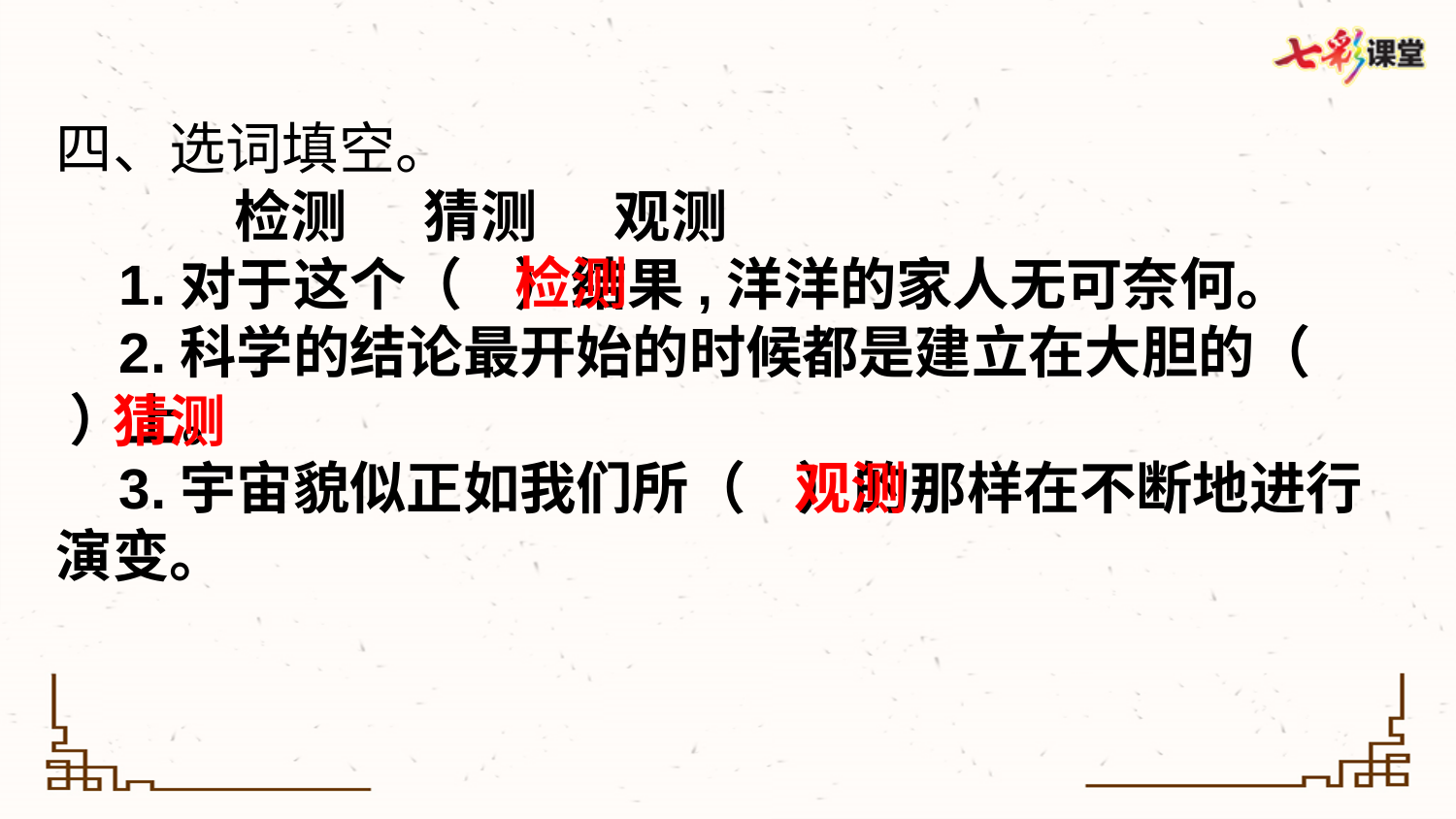

四、选词填空。
             检测      猜测      观测
    1.对于这个（    ）结果,洋洋的家人无可奈何。
    2.科学的结论最开始的时候都是建立在大胆的（    ）上。
    3.宇宙貌似正如我们所（    ）的那样在不断地进行演变。

检测
猜测
观测